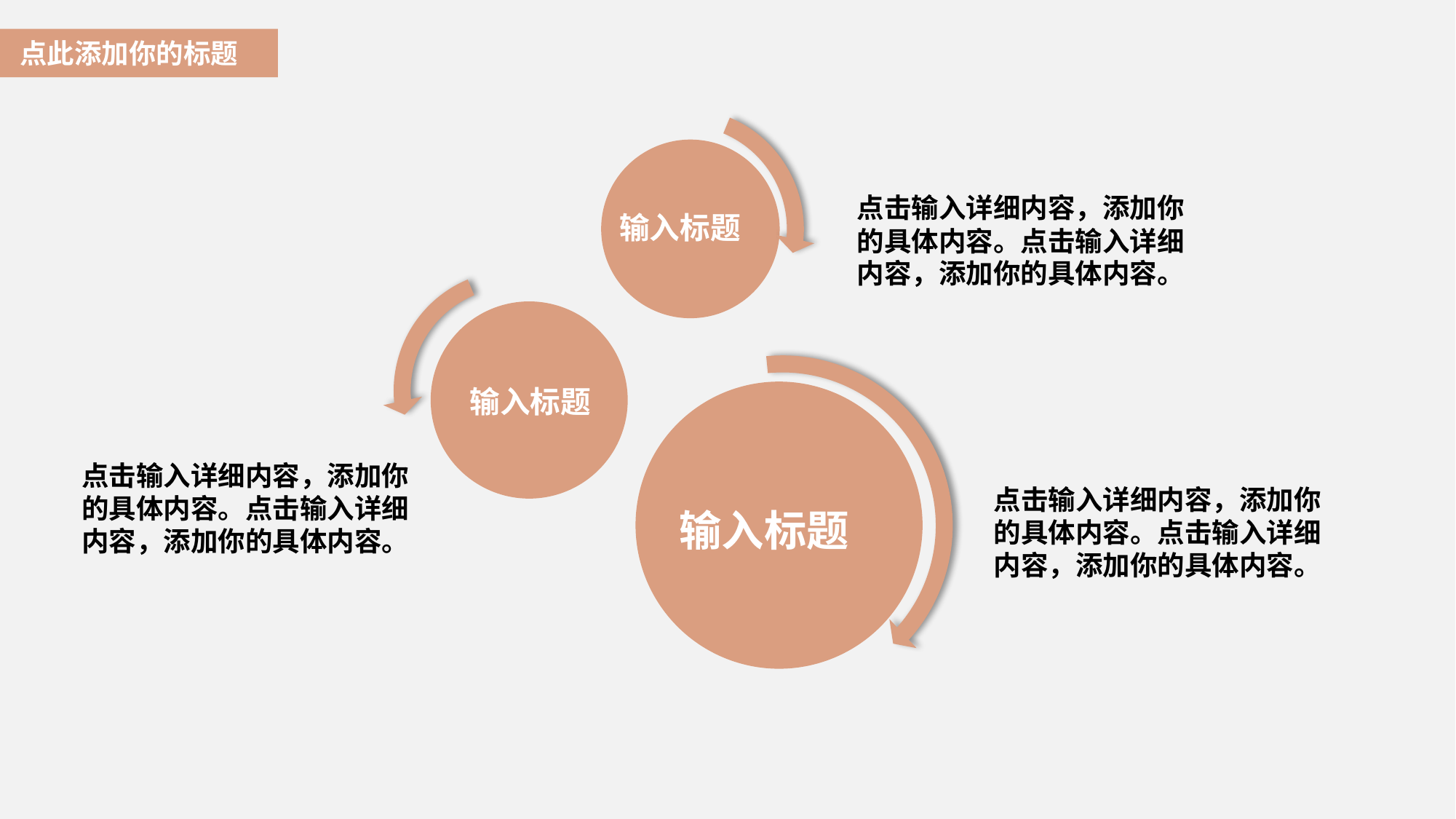

点此添加你的标题

点击输入详细内容，添加你的具体内容。点击输入详细内容，添加你的具体内容。
输入标题

输入标题
点击输入详细内容，添加你的具体内容。点击输入详细内容，添加你的具体内容。

点击输入详细内容，添加你的具体内容。点击输入详细内容，添加你的具体内容。
输入标题